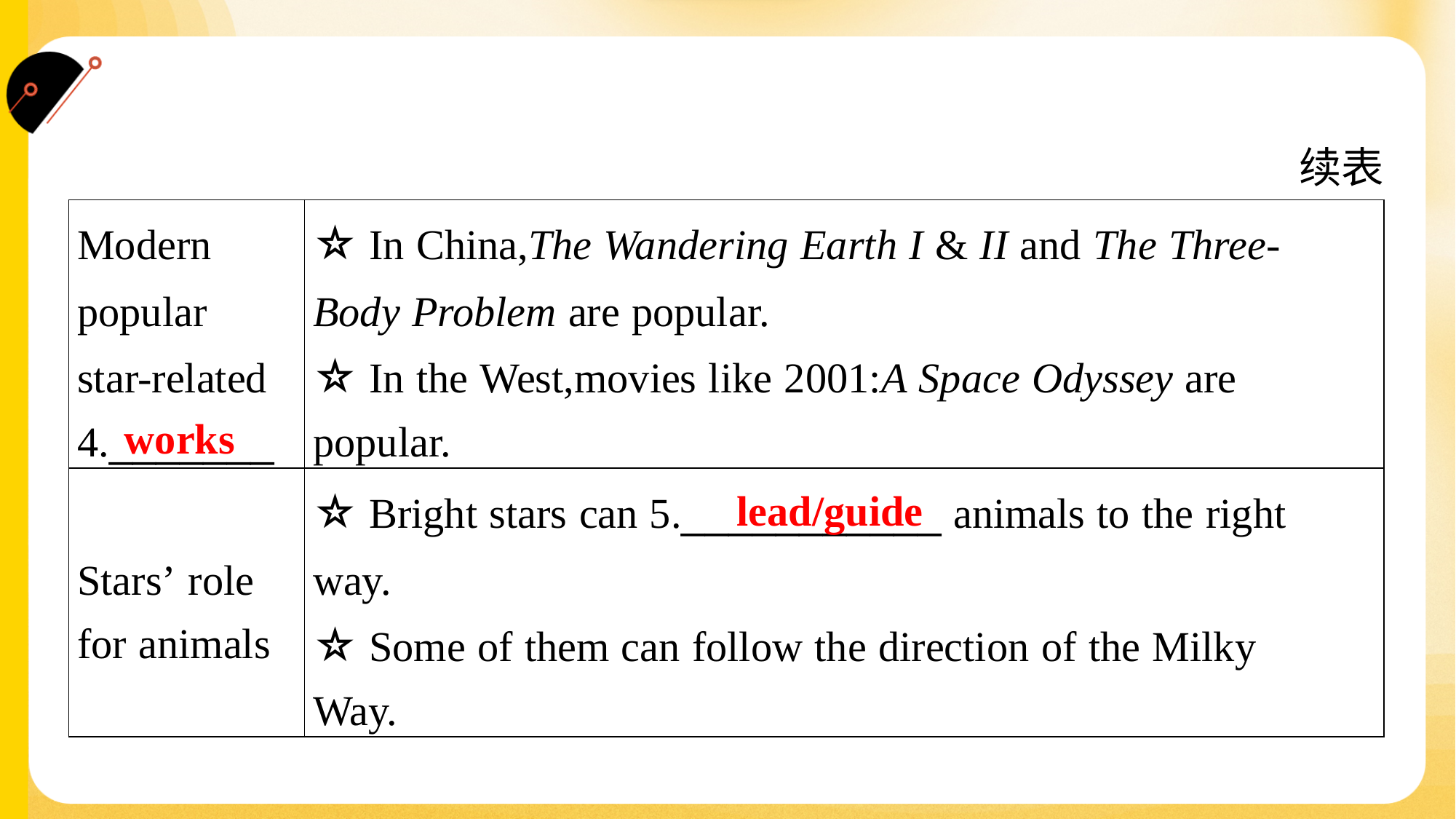

续表
| Modern popular star-related 4.\_\_\_\_\_\_\_ | ☆ In China,The Wandering Earth I & II and The Three- Body Problem are popular. ☆ In the West,movies like 2001:A Space Odyssey are popular. |
| --- | --- |
| Stars’ role for animals | ☆ Bright stars can 5.\_\_\_\_\_\_\_\_\_\_\_ animals to the right way. ☆ Some of them can follow the direction of the Milky Way. |
works
lead/guide